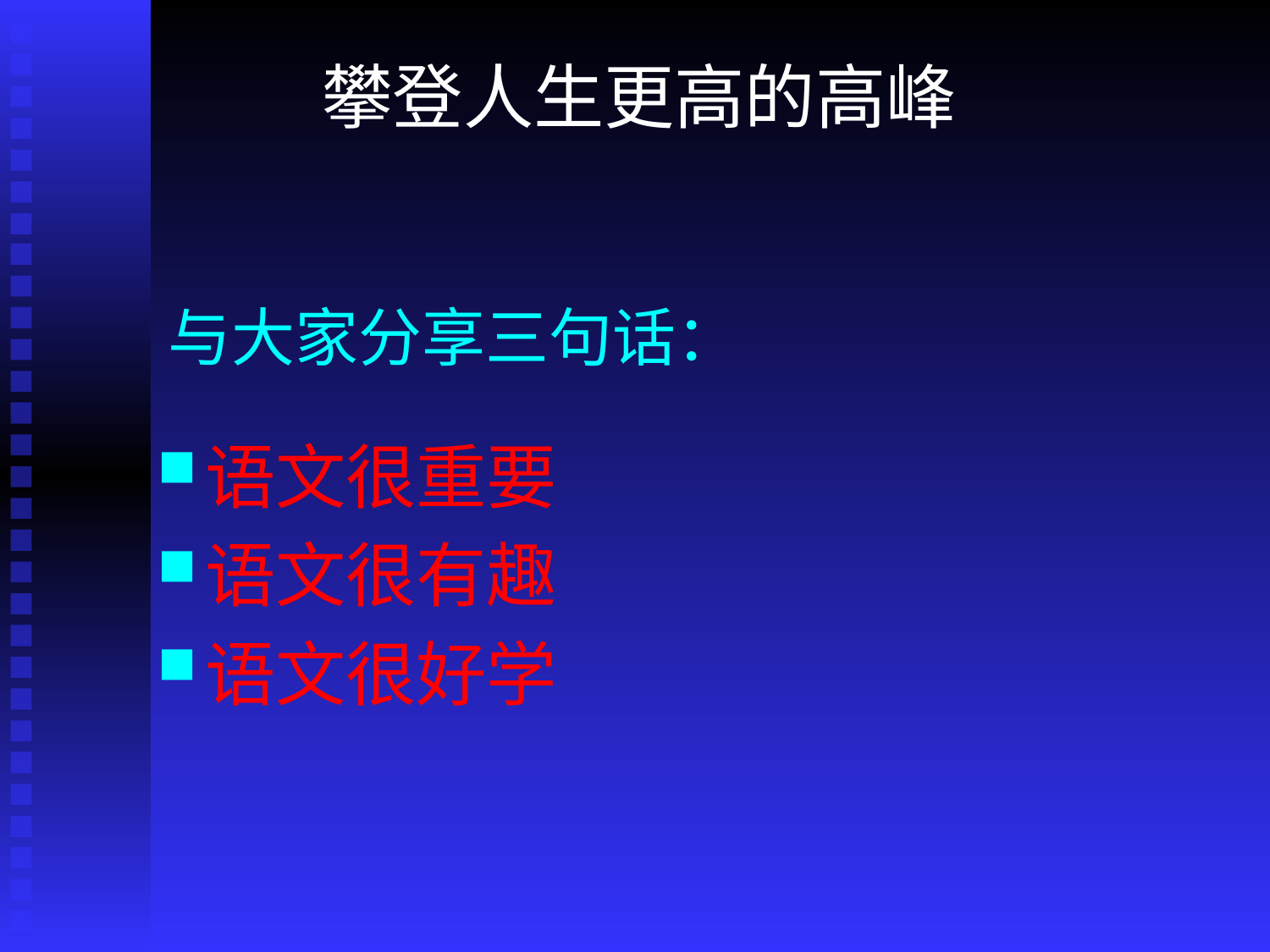

攀登人生更高的高峰
# 与大家分享三句话：
语文很重要
语文很有趣
语文很好学